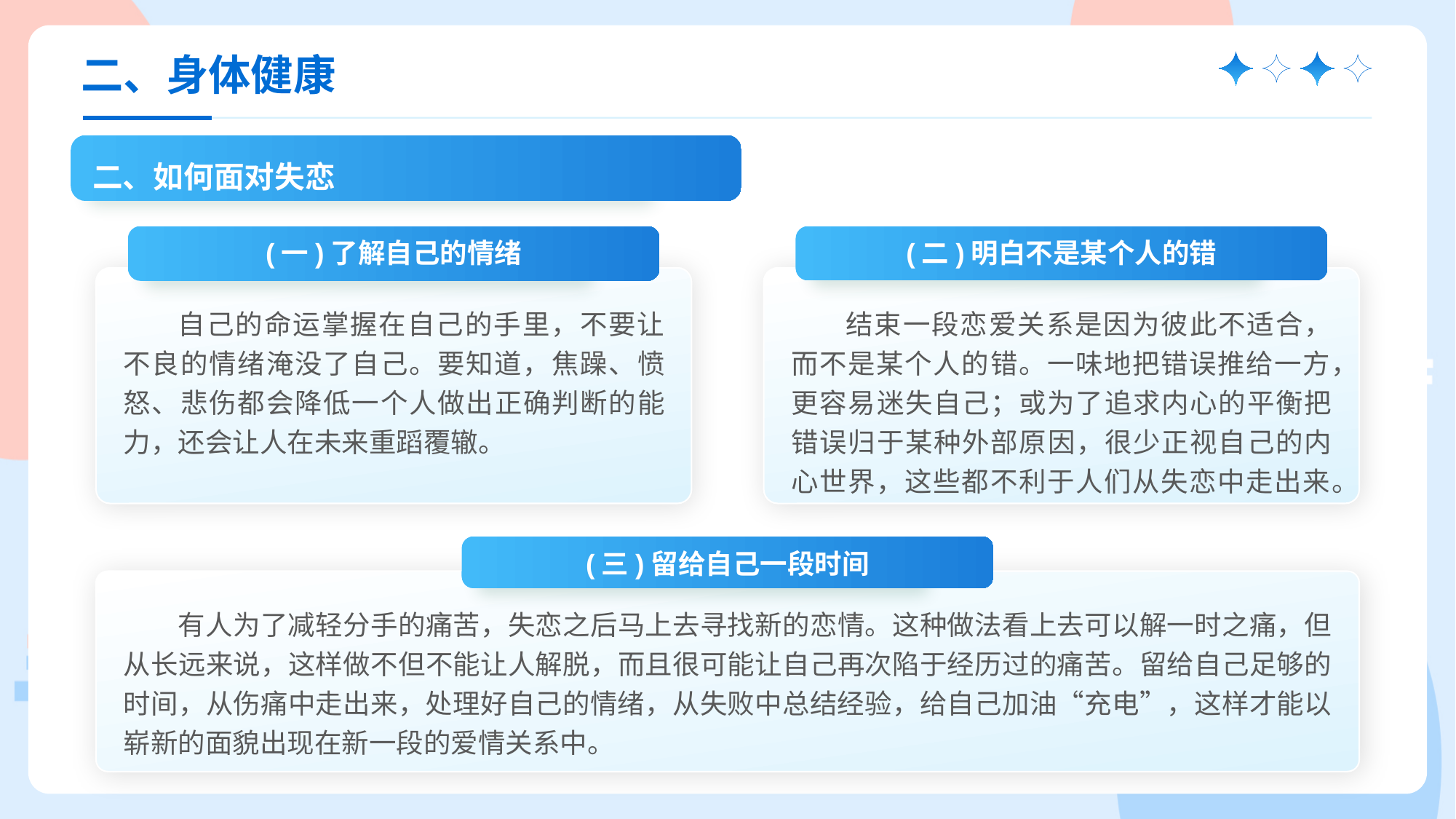

二、身体健康

二、如何面对失恋

(一)了解自己的情绪

自己的命运掌握在自己的手里，不要让不良的情绪淹没了自己。要知道，焦躁、愤怒、悲伤都会降低一个人做出正确判断的能力，还会让人在未来重蹈覆辙。

(二)明白不是某个人的错

结束一段恋爱关系是因为彼此不适合，而不是某个人的错。一味地把错误推给一方，更容易迷失自己；或为了追求内心的平衡把错误归于某种外部原因，很少正视自己的内心世界，这些都不利于人们从失恋中走出来。

(三)留给自己一段时间

有人为了减轻分手的痛苦，失恋之后马上去寻找新的恋情。这种做法看上去可以解一时之痛，但从长远来说，这样做不但不能让人解脱，而且很可能让自己再次陷于经历过的痛苦。留给自己足够的时间，从伤痛中走出来，处理好自己的情绪，从失败中总结经验，给自己加油“充电”，这样才能以崭新的面貌出现在新一段的爱情关系中。